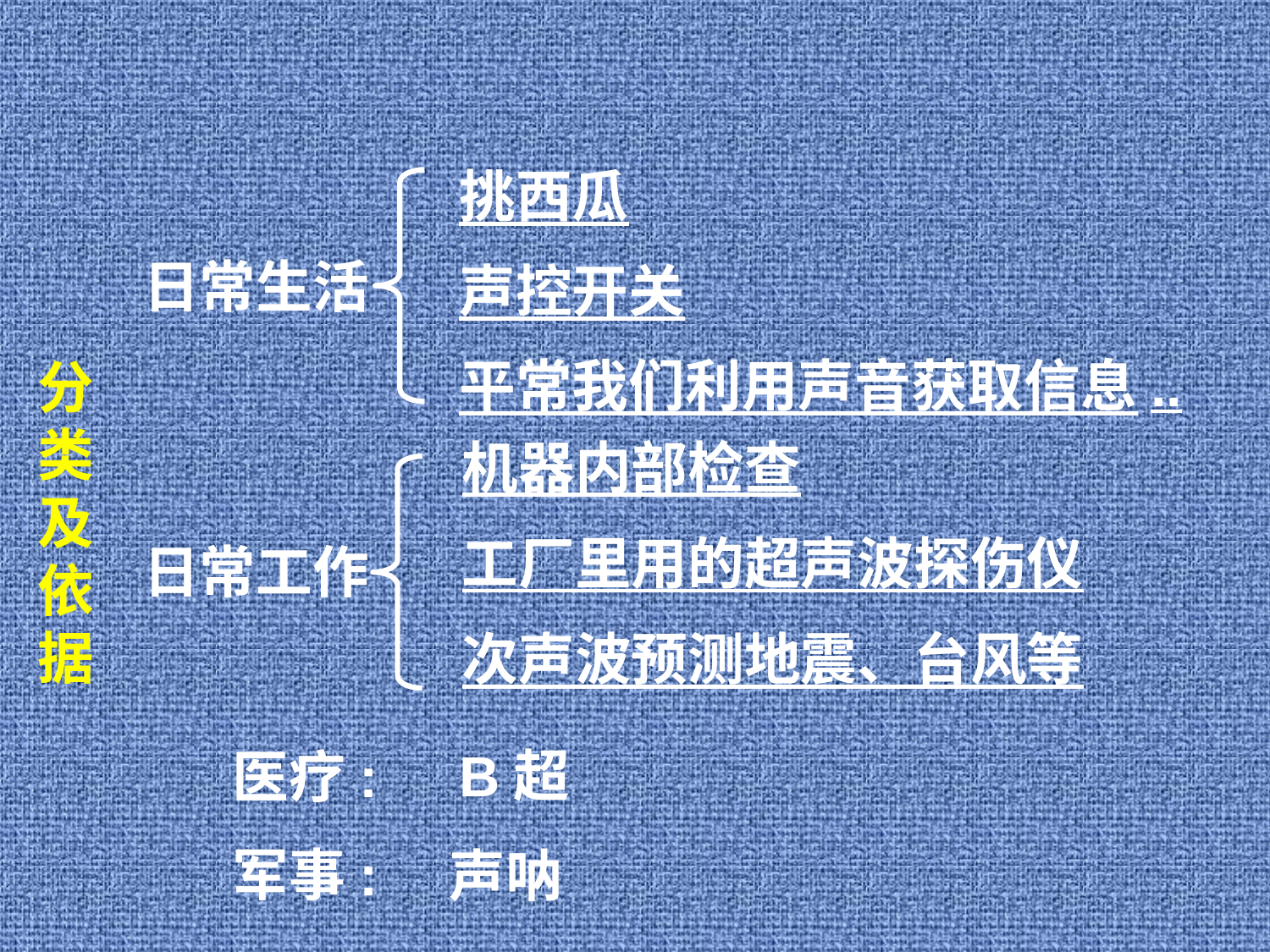

挑西瓜
声控开关
平常我们利用声音获取信息..

日常生活
分类及依据
机器内部检查
工厂里用的超声波探伤仪
次声波预测地震、台风等

日常工作
B超
医疗:
军事:
声呐